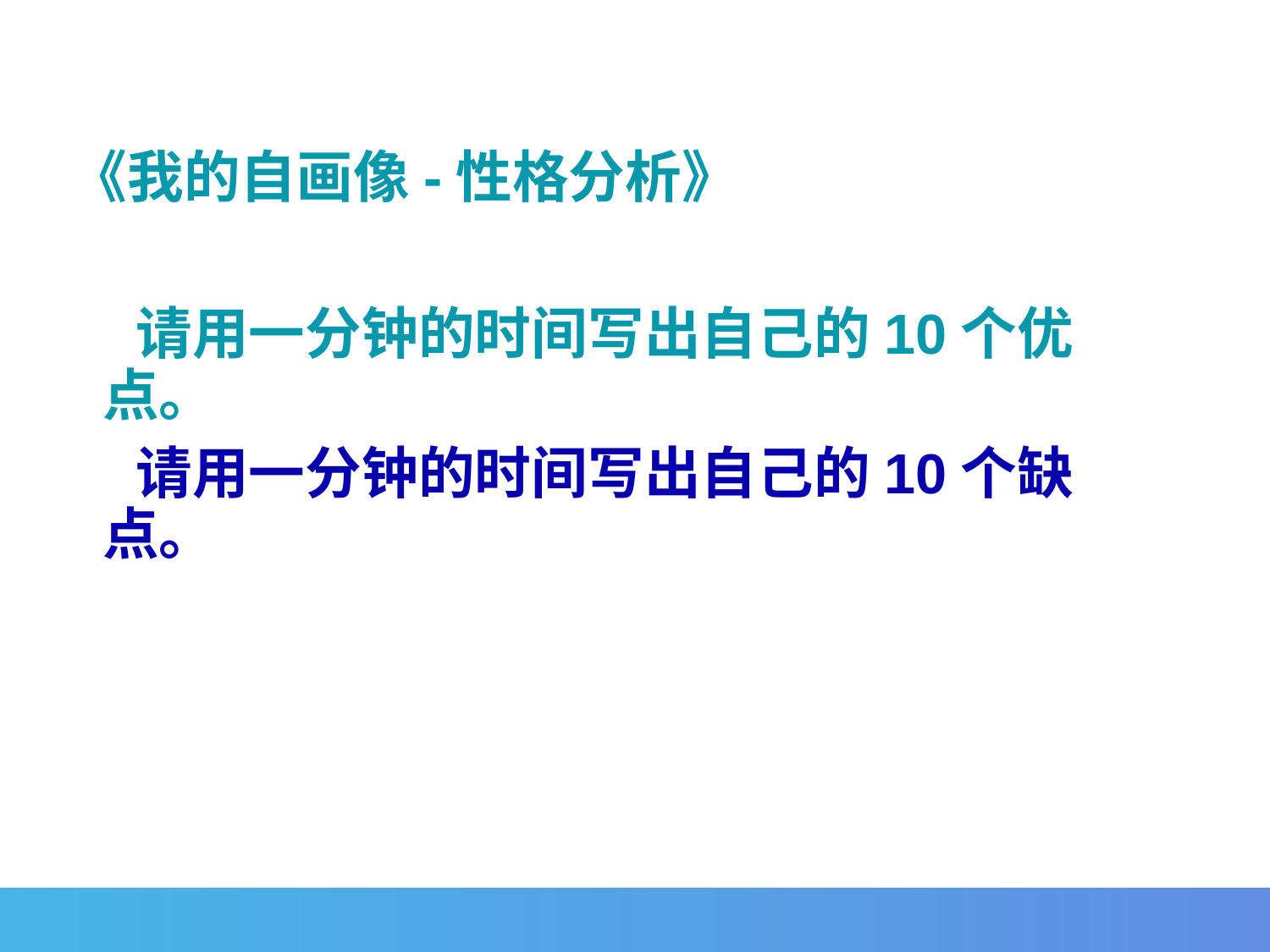

# 《我的自画像-性格分析》

    请用一分钟的时间写出自己的10个优点。
    请用一分钟的时间写出自己的10个缺点。